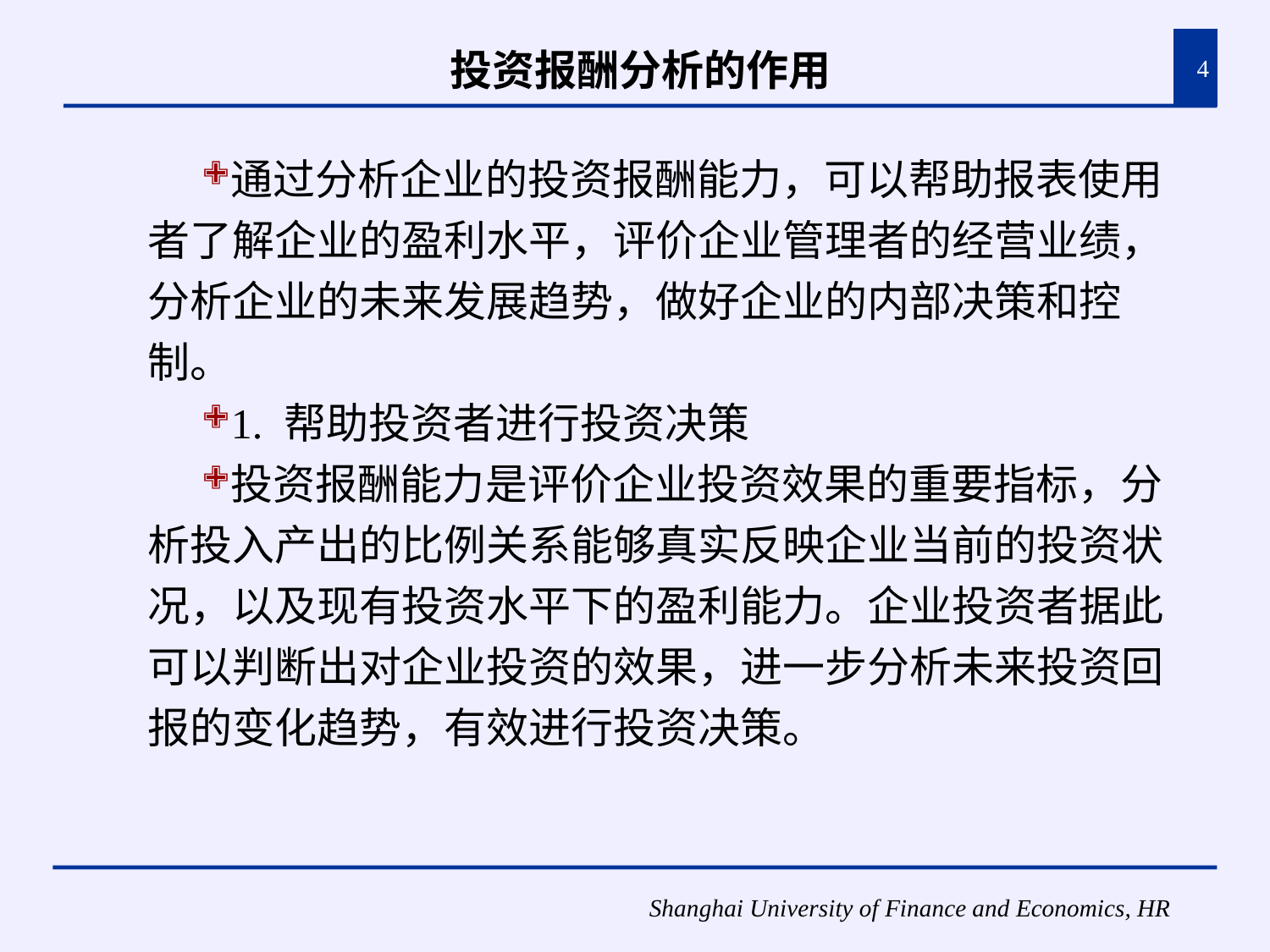

# 投资报酬分析的作用
4
通过分析企业的投资报酬能力，可以帮助报表使用者了解企业的盈利水平，评价企业管理者的经营业绩，分析企业的未来发展趋势，做好企业的内部决策和控制。
1. 帮助投资者进行投资决策
投资报酬能力是评价企业投资效果的重要指标，分析投入产出的比例关系能够真实反映企业当前的投资状况，以及现有投资水平下的盈利能力。企业投资者据此可以判断出对企业投资的效果，进一步分析未来投资回报的变化趋势，有效进行投资决策。